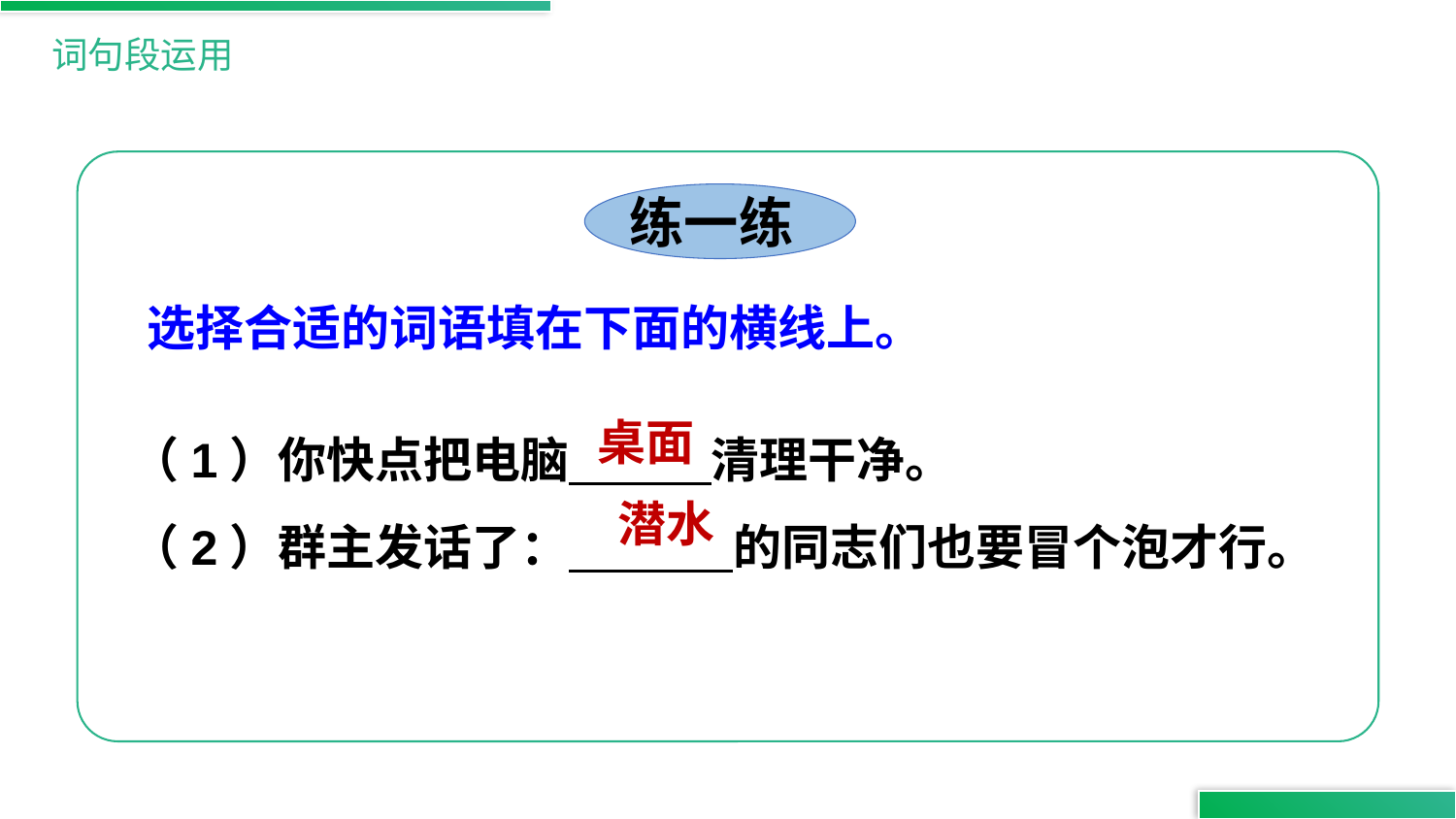

词句段运用
练一练

选择合适的词语填在下面的横线上。
（1）你快点把电脑             清理干净。
（2）群主发话了：               的同志们也要冒个泡才行。
桌面
潜水